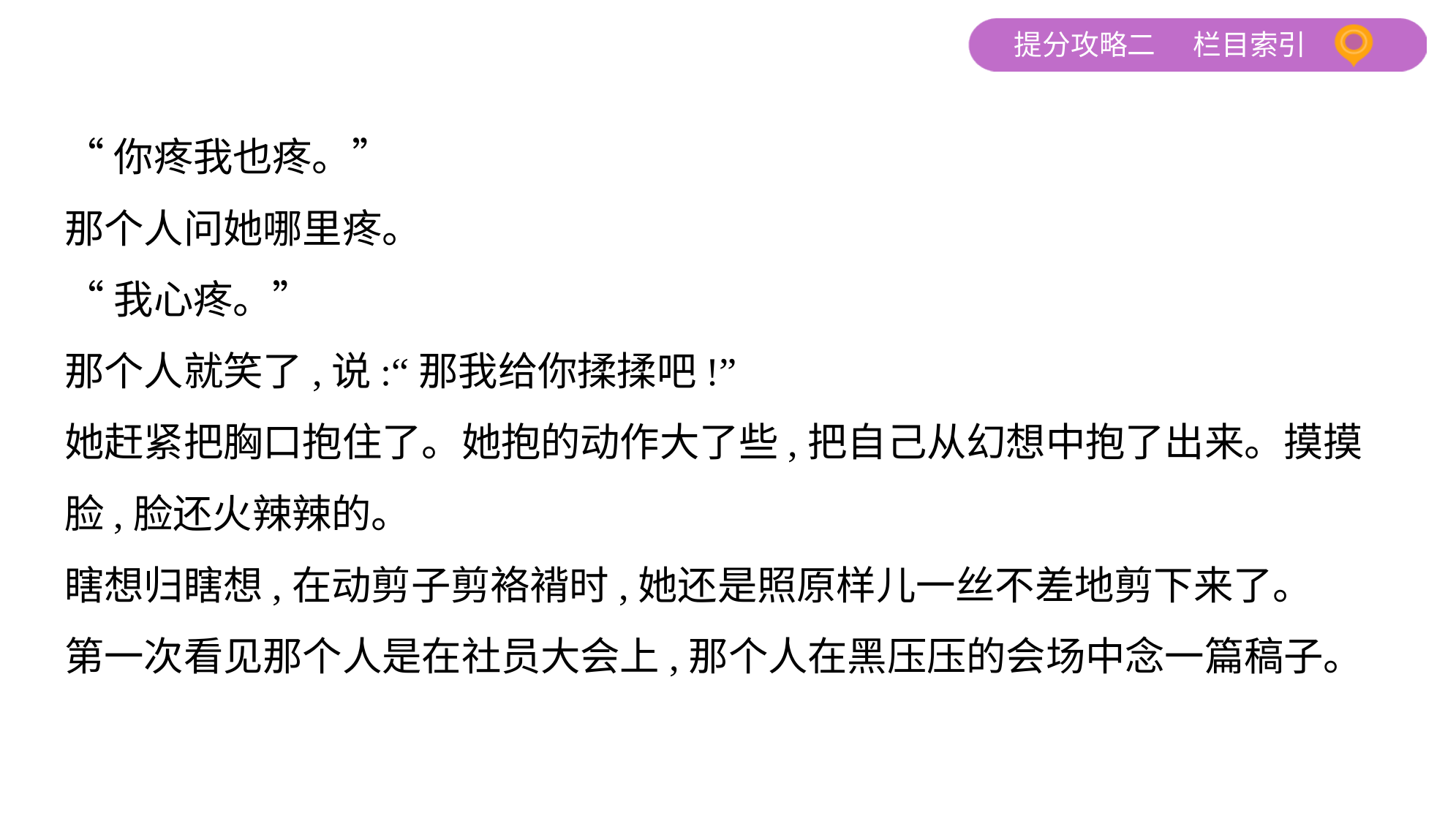

“你疼我也疼。”
那个人问她哪里疼。
“我心疼。”
那个人就笑了,说:“那我给你揉揉吧!”
她赶紧把胸口抱住了。她抱的动作大了些,把自己从幻想中抱了出来。摸摸
脸,脸还火辣辣的。
瞎想归瞎想,在动剪子剪袼褙时,她还是照原样儿一丝不差地剪下来了。
第一次看见那个人是在社员大会上,那个人在黑压压的会场中念一篇稿子。